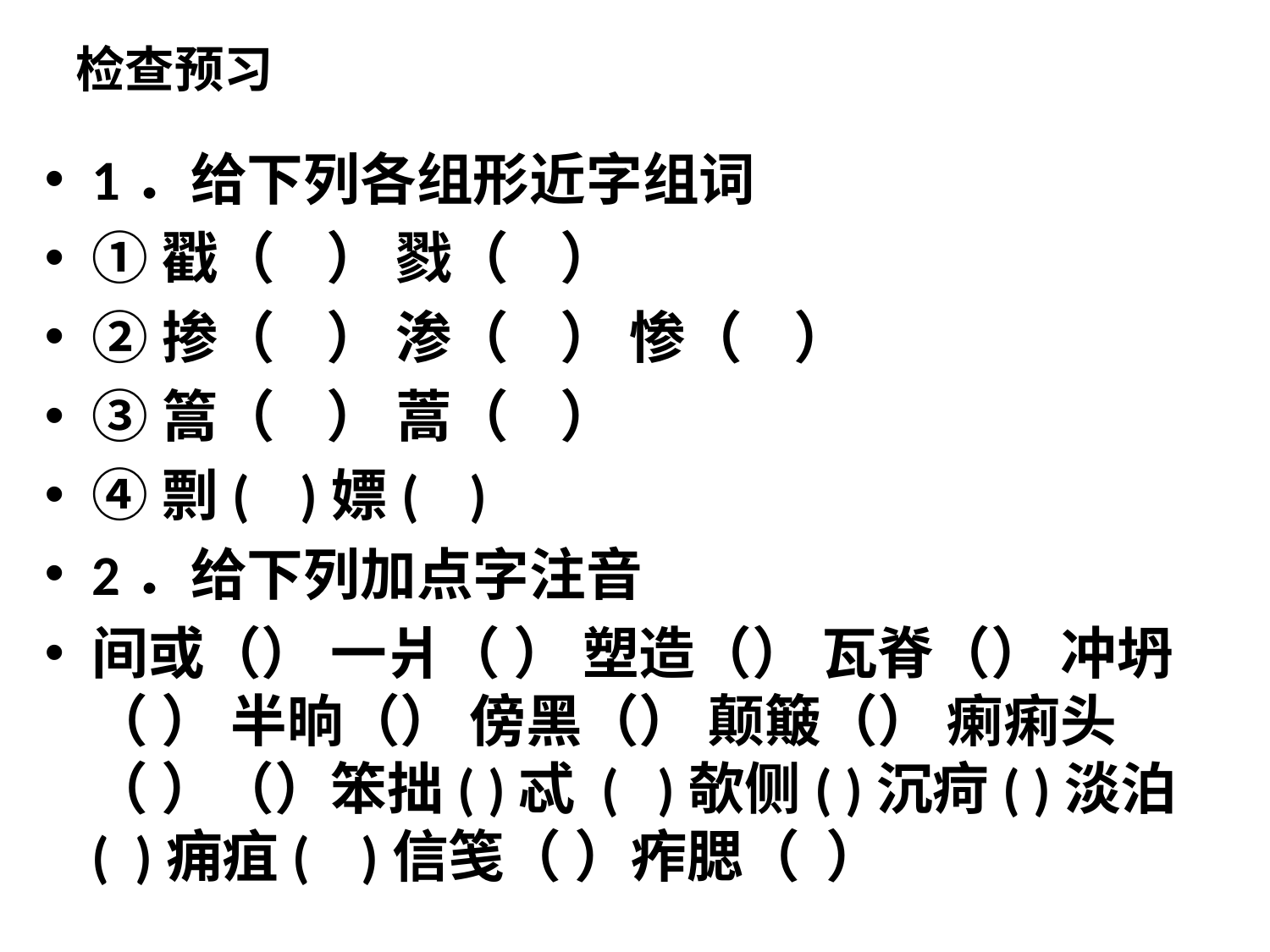

检查预习
1．给下列各组形近字组词
①戳（    ） 戮（    ）
②掺（    ） 渗（    ） 惨（    ）
③篙（    ） 蒿（    ）
④剽(    )嫖(    )
2．给下列加点字注音
间或（） 一爿（ ） 塑造（） 瓦脊（） 冲坍（ ） 半晌（） 傍黑（） 颠簸（） 瘌痢头（ ）（）笨拙( )忒 (   )欹侧( )沉疴( )淡泊(  )痈疽(    )信笺（ ）痄腮（  ）